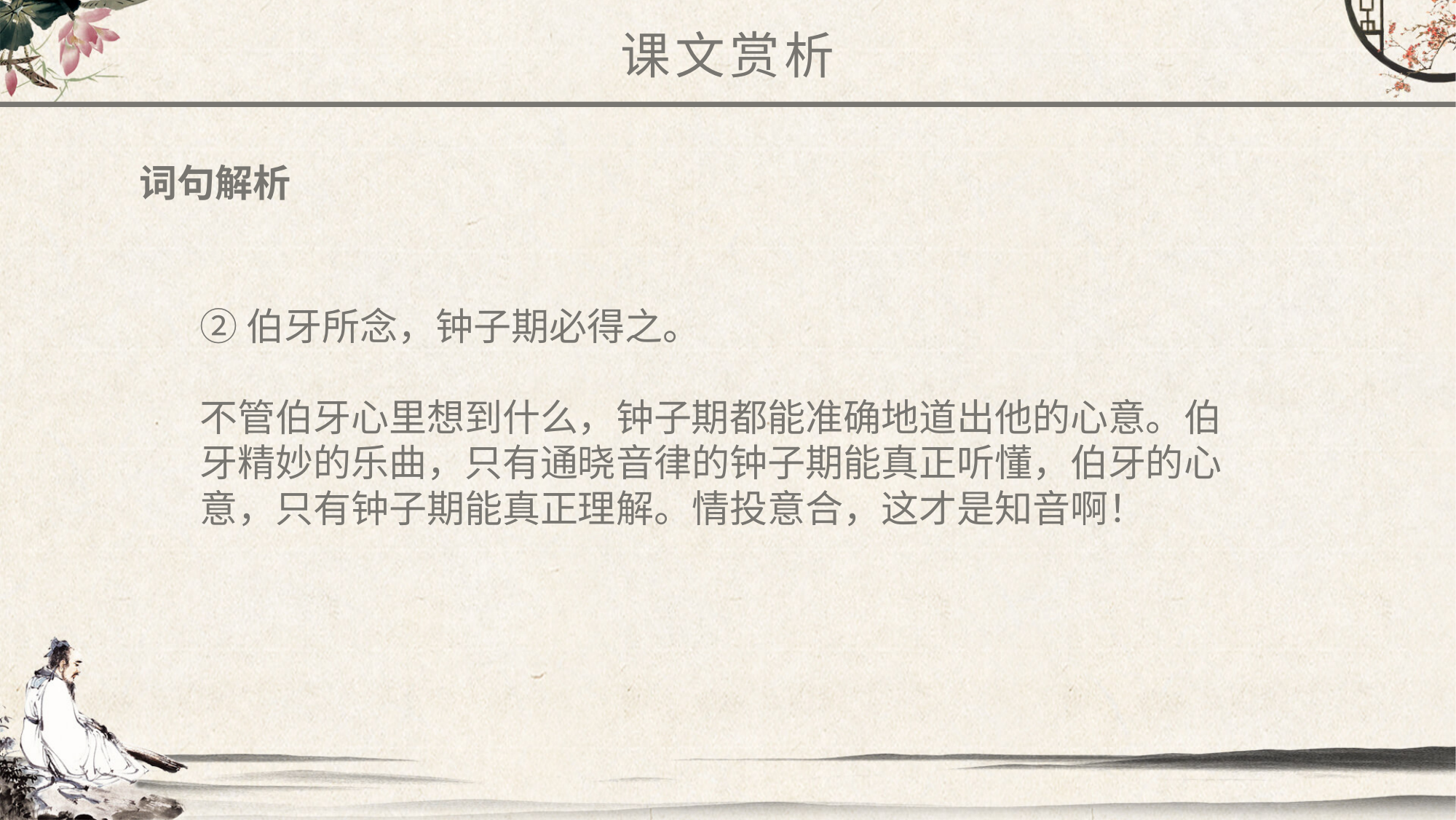

课文赏析

词句解析
②伯牙所念，钟子期必得之。

不管伯牙心里想到什么，钟子期都能准确地道出他的心意。伯牙精妙的乐曲，只有通晓音律的钟子期能真正听懂，伯牙的心意，只有钟子期能真正理解。情投意合，这才是知音啊！